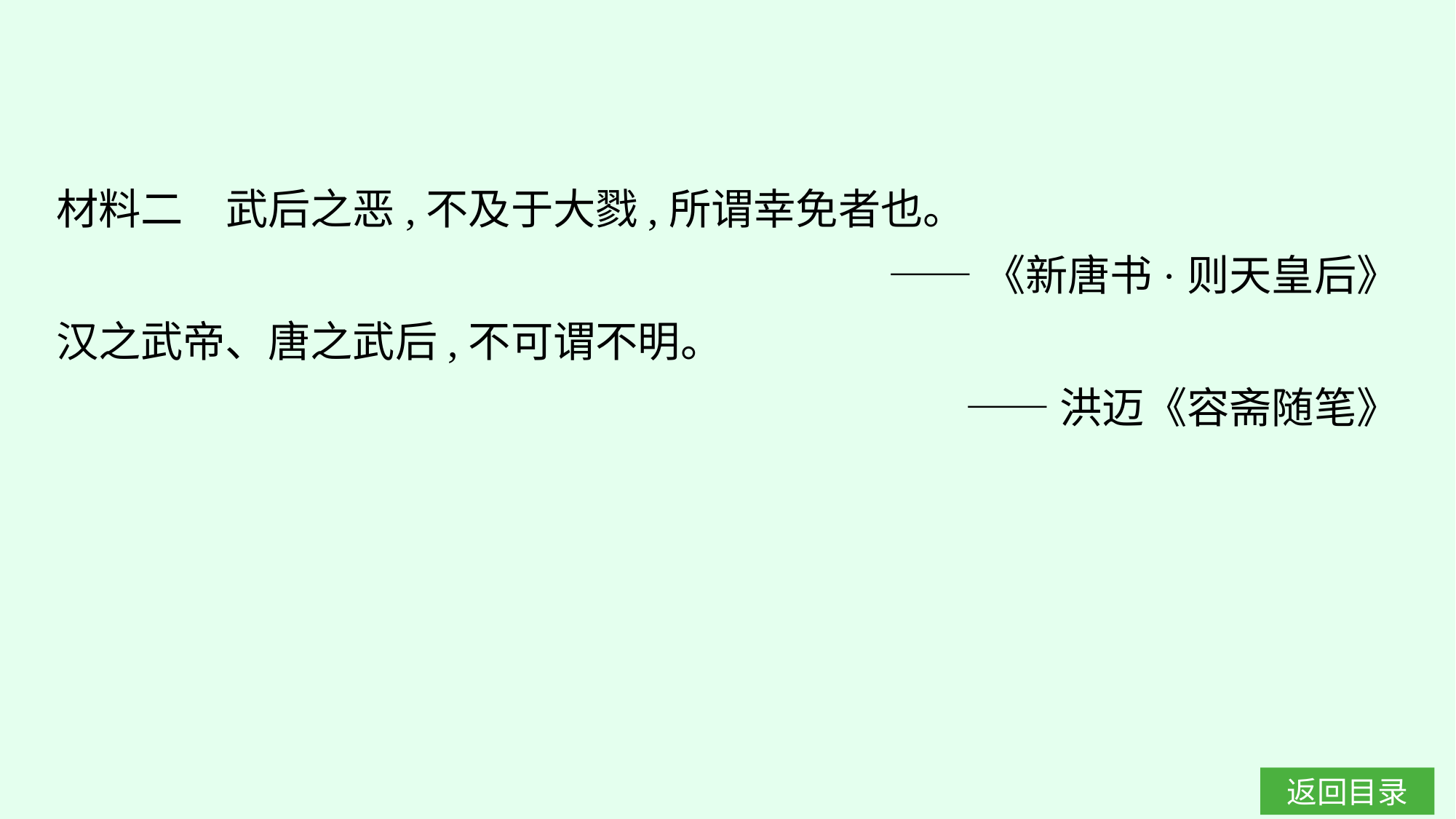

材料二　武后之恶,不及于大戮,所谓幸免者也。
——《新唐书·则天皇后》
汉之武帝、唐之武后,不可谓不明。
——洪迈《容斋随笔》